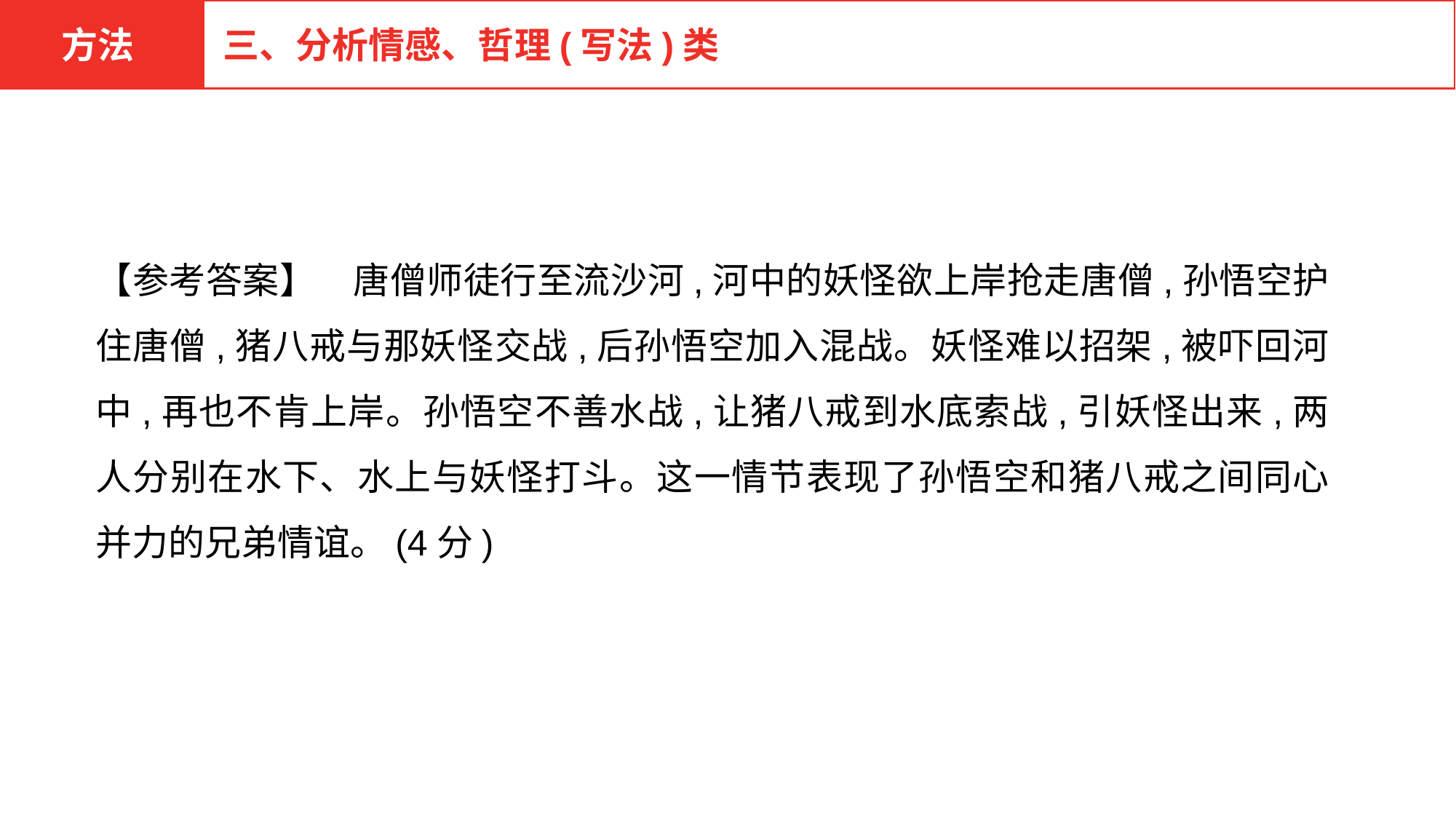

方法
三、分析情感、哲理(写法)类
【参考答案】　唐僧师徒行至流沙河,河中的妖怪欲上岸抢走唐僧,孙悟空护住唐僧,猪八戒与那妖怪交战,后孙悟空加入混战。妖怪难以招架,被吓回河中,再也不肯上岸。孙悟空不善水战,让猪八戒到水底索战,引妖怪出来,两人分别在水下、水上与妖怪打斗。这一情节表现了孙悟空和猪八戒之间同心并力的兄弟情谊。(4分)